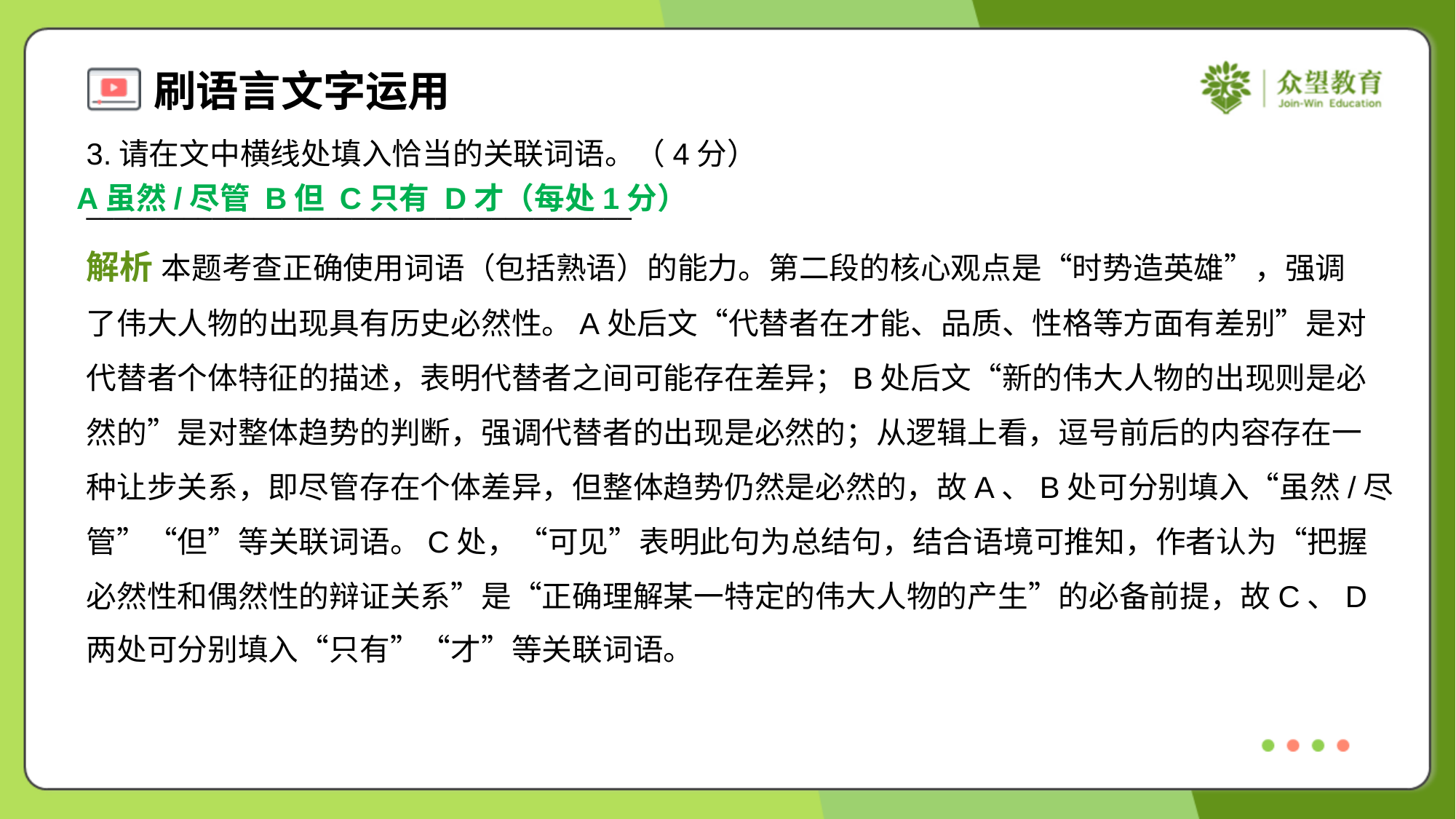

3.请在文中横线处填入恰当的关联词语。（4分）
_______________________________________
A虽然/尽管 B但 C只有 D才（每处1分）
解析 本题考查正确使用词语（包括熟语）的能力。第二段的核心观点是“时势造英雄”，强调
了伟大人物的出现具有历史必然性。A处后文“代替者在才能、品质、性格等方面有差别”是对
代替者个体特征的描述，表明代替者之间可能存在差异；B处后文“新的伟大人物的出现则是必
然的”是对整体趋势的判断，强调代替者的出现是必然的；从逻辑上看，逗号前后的内容存在一
种让步关系，即尽管存在个体差异，但整体趋势仍然是必然的，故A、B处可分别填入“虽然/尽
管”“但”等关联词语。C处，“可见”表明此句为总结句，结合语境可推知，作者认为“把握
必然性和偶然性的辩证关系”是“正确理解某一特定的伟大人物的产生”的必备前提，故C、D
两处可分别填入“只有”“才”等关联词语。